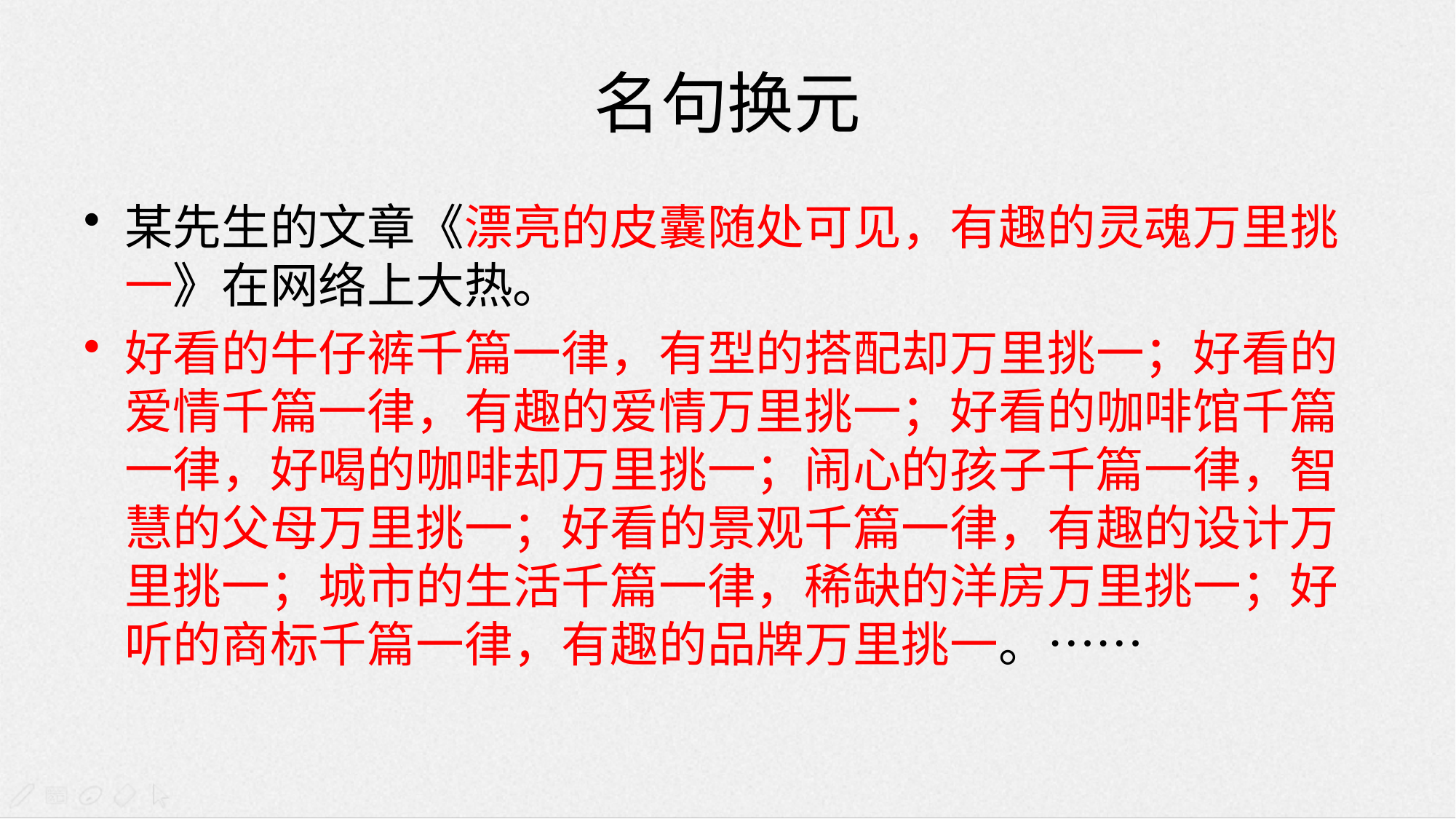

# 名句换元
某先生的文章《漂亮的皮囊随处可见，有趣的灵魂万里挑一》在网络上大热。
好看的牛仔裤千篇一律，有型的搭配却万里挑一；好看的爱情千篇一律，有趣的爱情万里挑一；好看的咖啡馆千篇一律，好喝的咖啡却万里挑一；闹心的孩子千篇一律，智慧的父母万里挑一；好看的景观千篇一律，有趣的设计万里挑一；城市的生活千篇一律，稀缺的洋房万里挑一；好听的商标千篇一律，有趣的品牌万里挑一。……